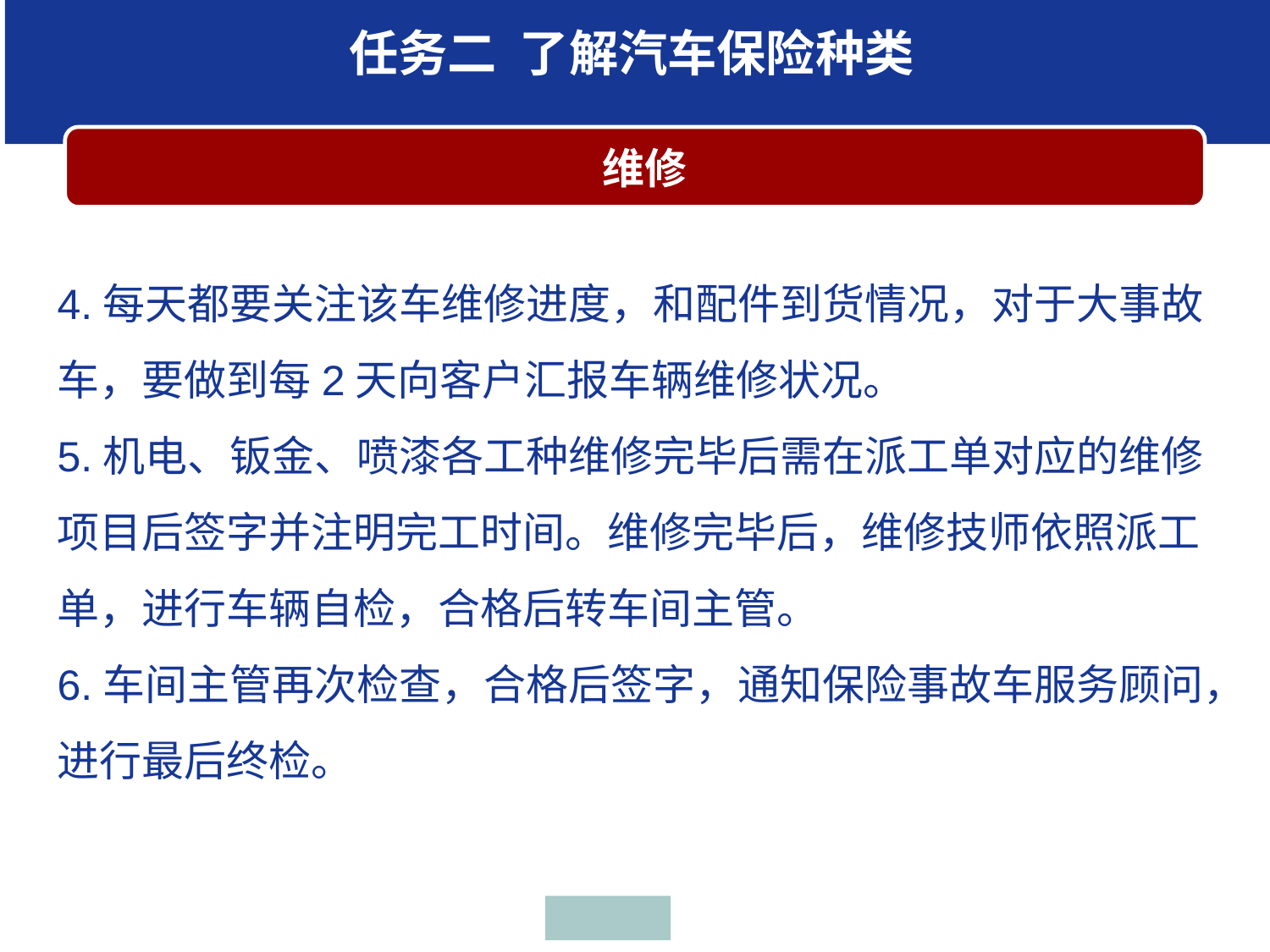

任务二  了解汽车保险种类
 维修
4.每天都要关注该车维修进度，和配件到货情况，对于大事故车，要做到每2天向客户汇报车辆维修状况。
5.机电、钣金、喷漆各工种维修完毕后需在派工单对应的维修项目后签字并注明完工时间。维修完毕后，维修技师依照派工单，进行车辆自检，合格后转车间主管。
6.车间主管再次检查，合格后签字，通知保险事故车服务顾问，进行最后终检。
25